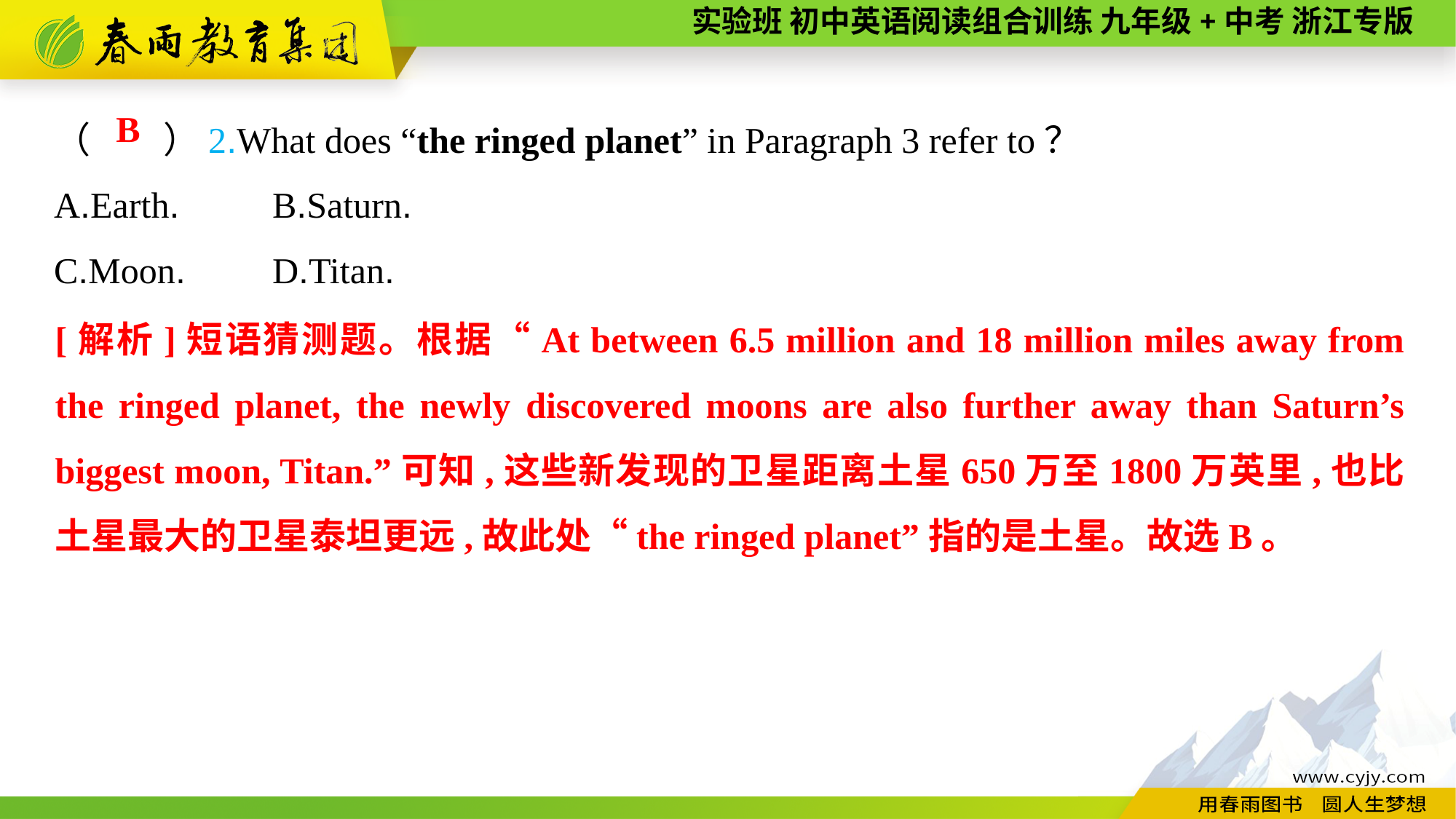

（　　）2.What does “the ringed planet” in Paragraph 3 refer to？
A.Earth.	B.Saturn.
C.Moon.	D.Titan.
B
[解析]短语猜测题。根据“At between 6.5 million and 18 million miles away from the ringed planet, the newly discovered moons are also further away than Saturn’s biggest moon, Titan.”可知,这些新发现的卫星距离土星650万至1800万英里,也比土星最大的卫星泰坦更远,故此处“the ringed planet”指的是土星。故选B。